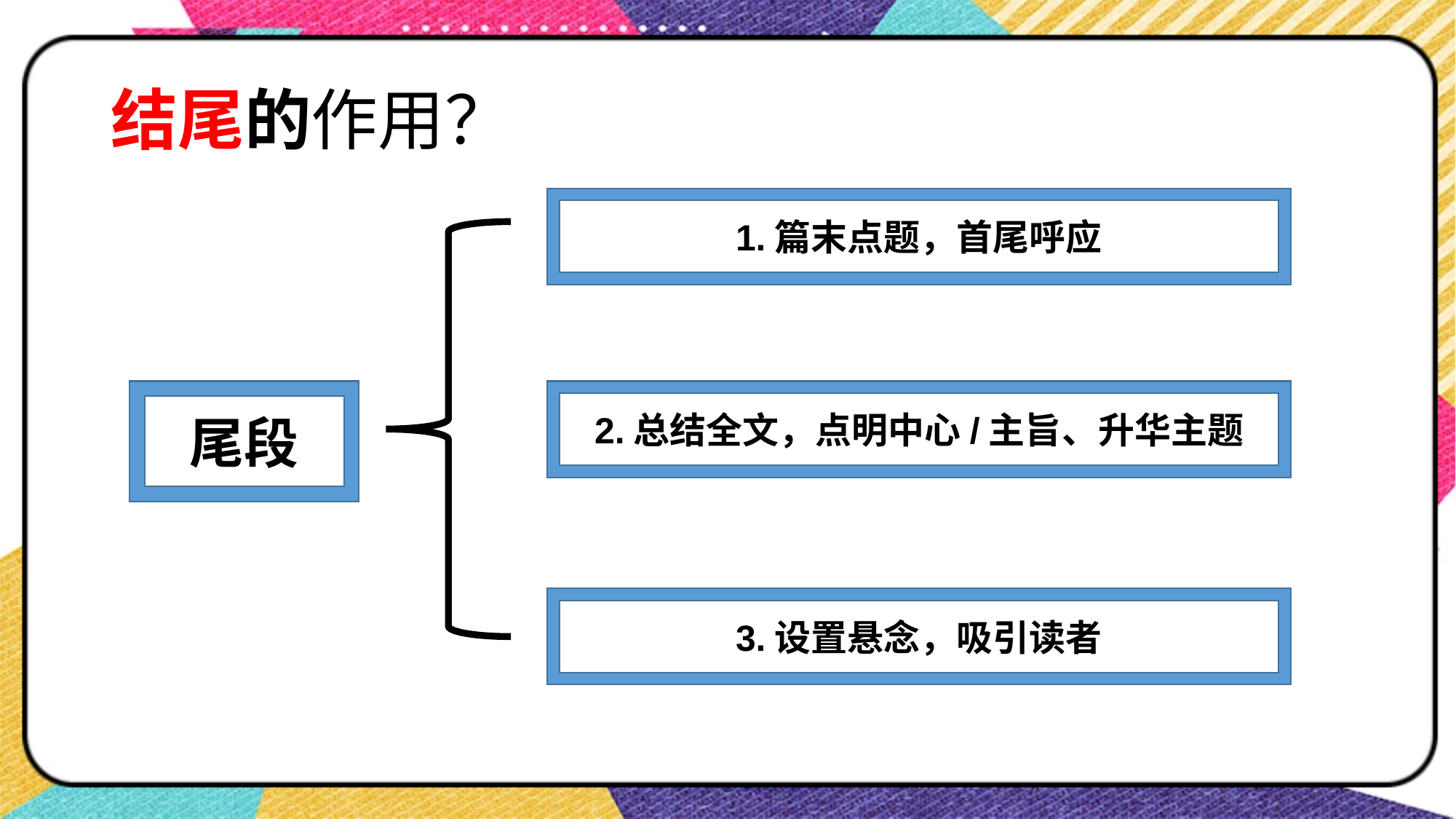

# 结尾的作用？
1.篇末点题，首尾呼应

尾段
2.总结全文，点明中心/主旨、升华主题
3.设置悬念，吸引读者